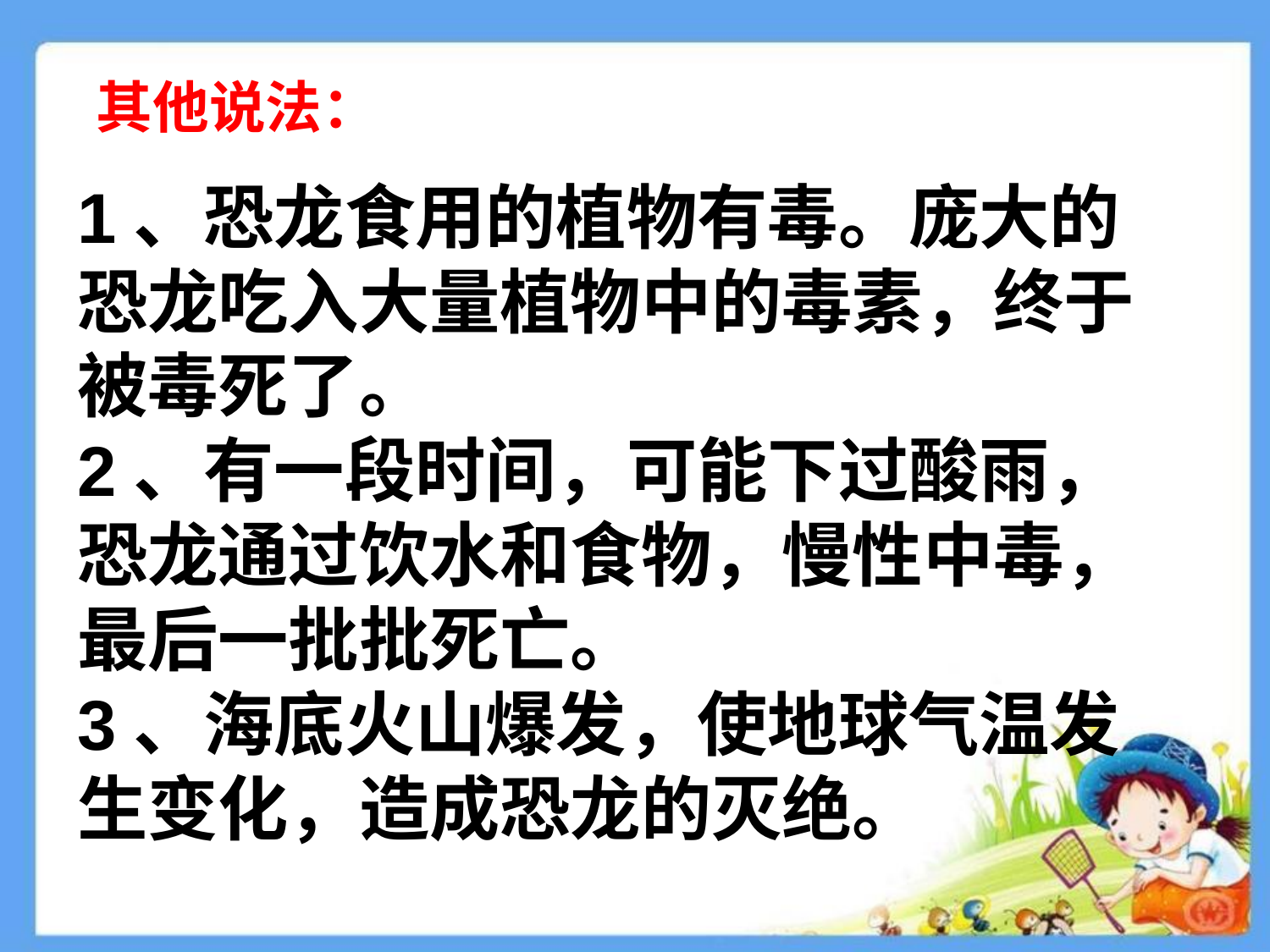

其他说法：
1、恐龙食用的植物有毒。庞大的恐龙吃入大量植物中的毒素，终于被毒死了。
2、有一段时间，可能下过酸雨，恐龙通过饮水和食物，慢性中毒，最后一批批死亡。
3、海底火山爆发，使地球气温发生变化，造成恐龙的灭绝。